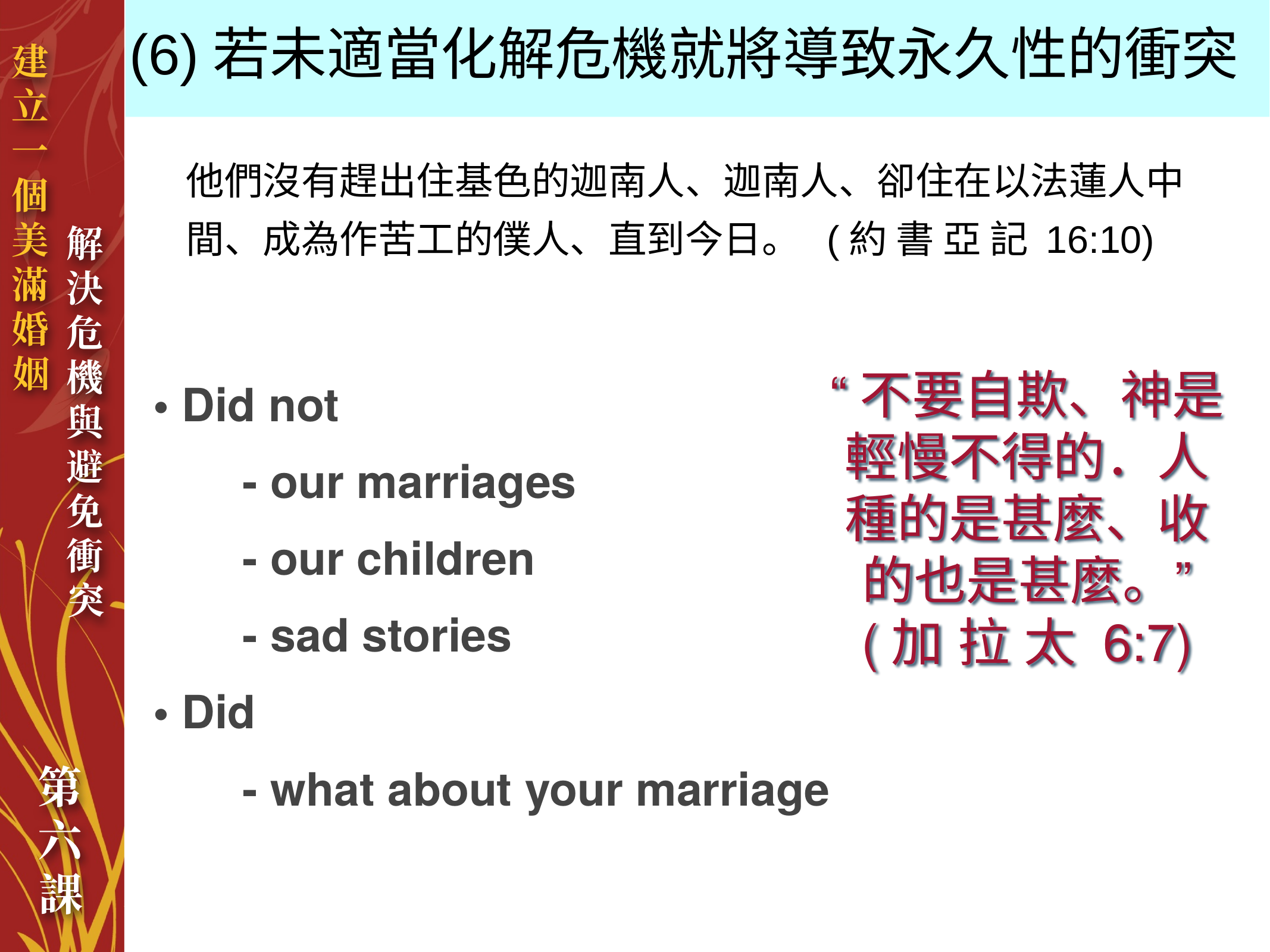

(6)若未適當化解危機就將導致永久性的衝突
他們沒有趕出住基色的迦南人、迦南人、卻住在以法蓮人中間、成為作苦工的僕人、直到今日。  (約 書 亞 記 16:10)
• Did not
	- our marriages
	- our children
	- sad stories
• Did
	- what about your marriage
“不要自欺、神是輕慢不得的．人種的是甚麼、收的也是甚麼。” (加 拉 太 6:7)